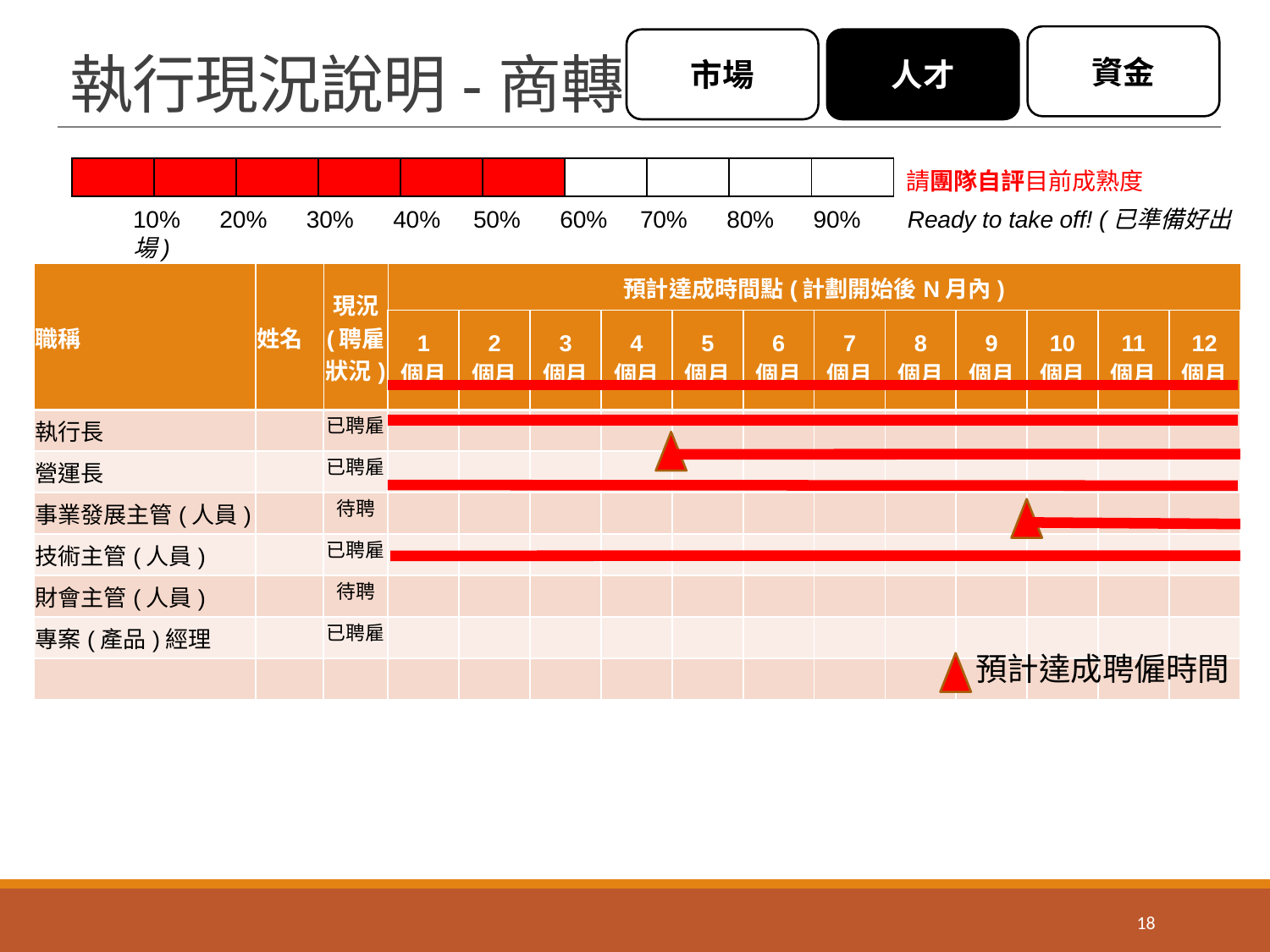

資金
市場
人才
# 執行現況說明-商轉
|  |  |  |  |  |  |  |  |  |  |
| --- | --- | --- | --- | --- | --- | --- | --- | --- | --- |
請團隊自評目前成熟度
10%      20%      30%      40%     50%      60%     70%      80%      90%       Ready to take off! (已準備好出場)
| 職稱 | 姓名 | 現況 (聘雇狀況) | 預計達成時間點(計劃開始後N月內) |  |  |  |  |  |  |  |  |  |  |  |
| --- | --- | --- | --- | --- | --- | --- | --- | --- | --- | --- | --- | --- | --- | --- |
|  |  |  | 1 個月 | 2 個月 | 3 個月 | 4 個月 | 5 個月 | 6 個月 | 7 個月 | 8 個月 | 9 個月 | 10 個月 | 11 個月 | 12 個月 |
| 執行長 |  | 已聘雇 |  |  |  |  |  |  |  |  |  |  |  |  |
| 營運長 |  | 已聘雇 |  |  |  |  |  |  |  |  |  |  |  |  |
| 事業發展主管(人員) |  | 待聘 |  |  |  |  |  |  |  |  |  |  |  |  |
| 技術主管(人員) |  | 已聘雇 |  |  |  |  |  |  |  |  |  |  |  |  |
| 財會主管(人員) |  | 待聘 |  |  |  |  |  |  |  |  |  |  |  |  |
| 專案(產品)經理 |  | 已聘雇 |  |  |  |  |  |  |  |  |  |  |  |  |
|  |  |  |  |  |  |  |  |  |  |  |  |  |  |  |

預計達成聘僱時間

18